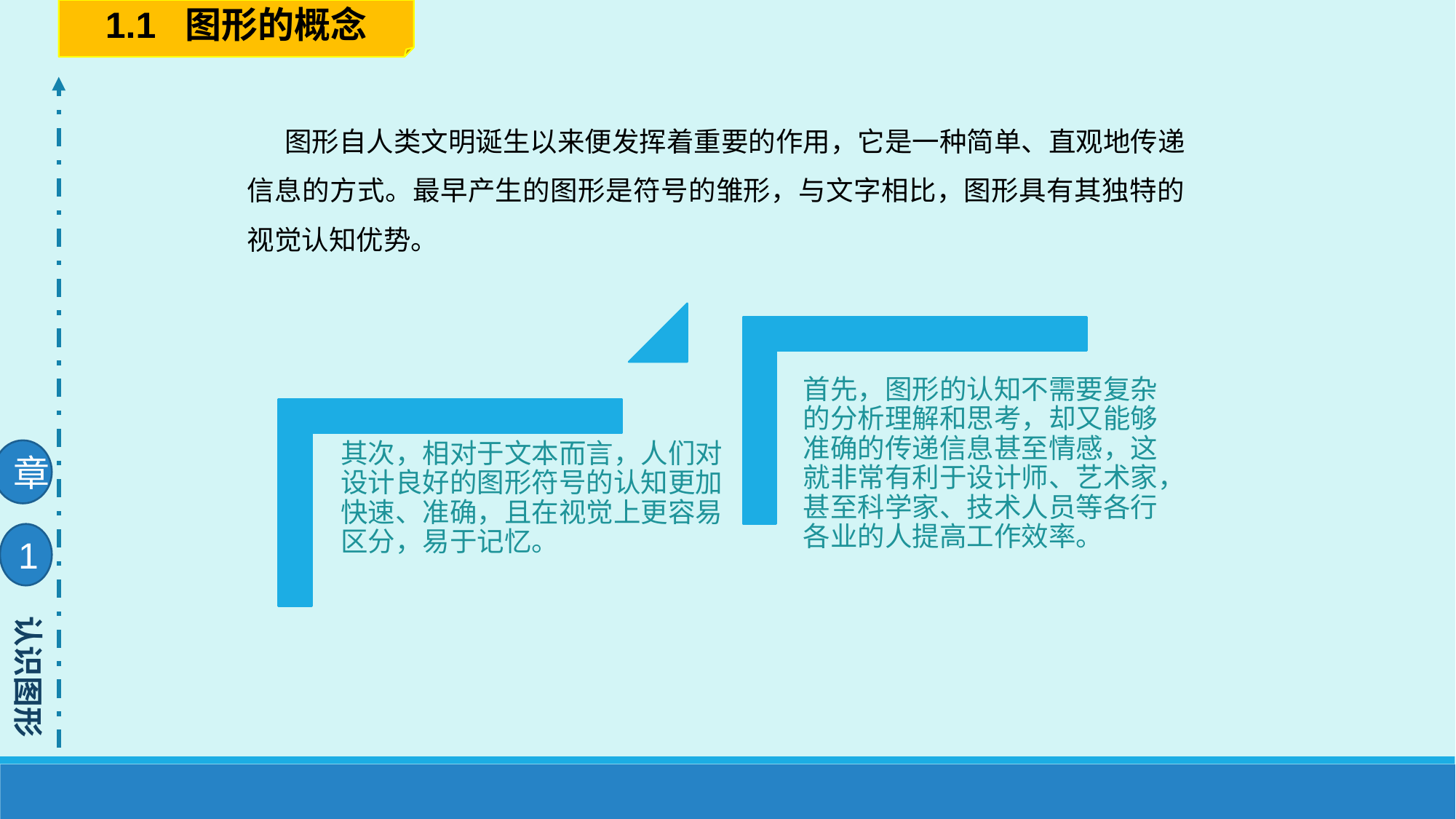

1.1  图形的概念
图形自人类文明诞生以来便发挥着重要的作用，它是一种简单、直观地传递信息的方式。最早产生的图形是符号的雏形，与文字相比，图形具有其独特的视觉认知优势。
其次，相对于文本而言，人们对设计良好的图形符号的认知更加快速、准确，且在视觉上更容易区分，易于记忆。
首先，图形的认知不需要复杂的分析理解和思考，却又能够准确的传递信息甚至情感，这就非常有利于设计师、艺术家，甚至科学家、技术人员等各行各业的人提高工作效率。
章
1
认识图形